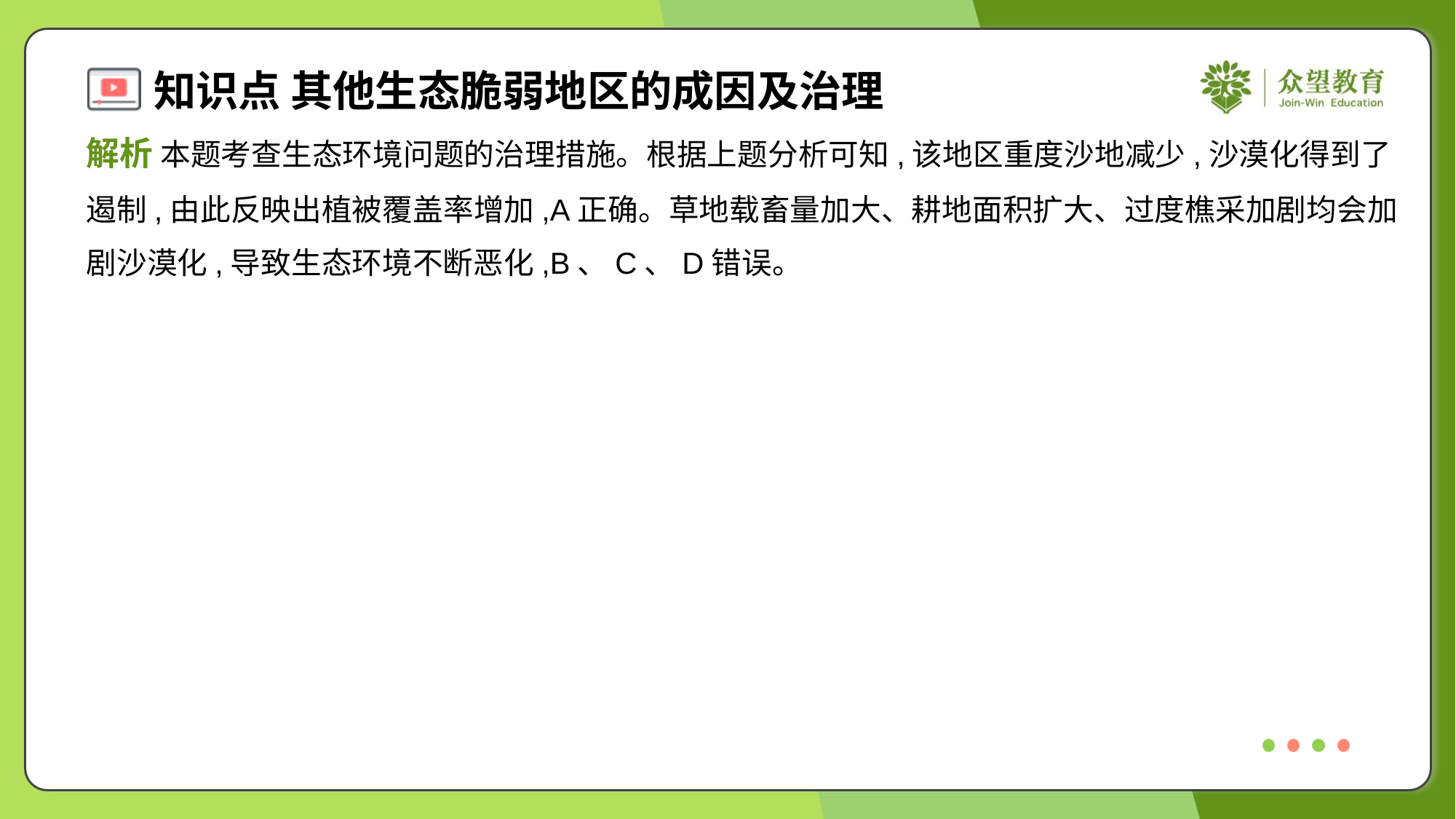

解析 本题考查生态环境问题的治理措施。根据上题分析可知,该地区重度沙地减少,沙漠化得到了
遏制,由此反映出植被覆盖率增加,A正确。草地载畜量加大、耕地面积扩大、过度樵采加剧均会加
剧沙漠化,导致生态环境不断恶化,B、C、D错误。